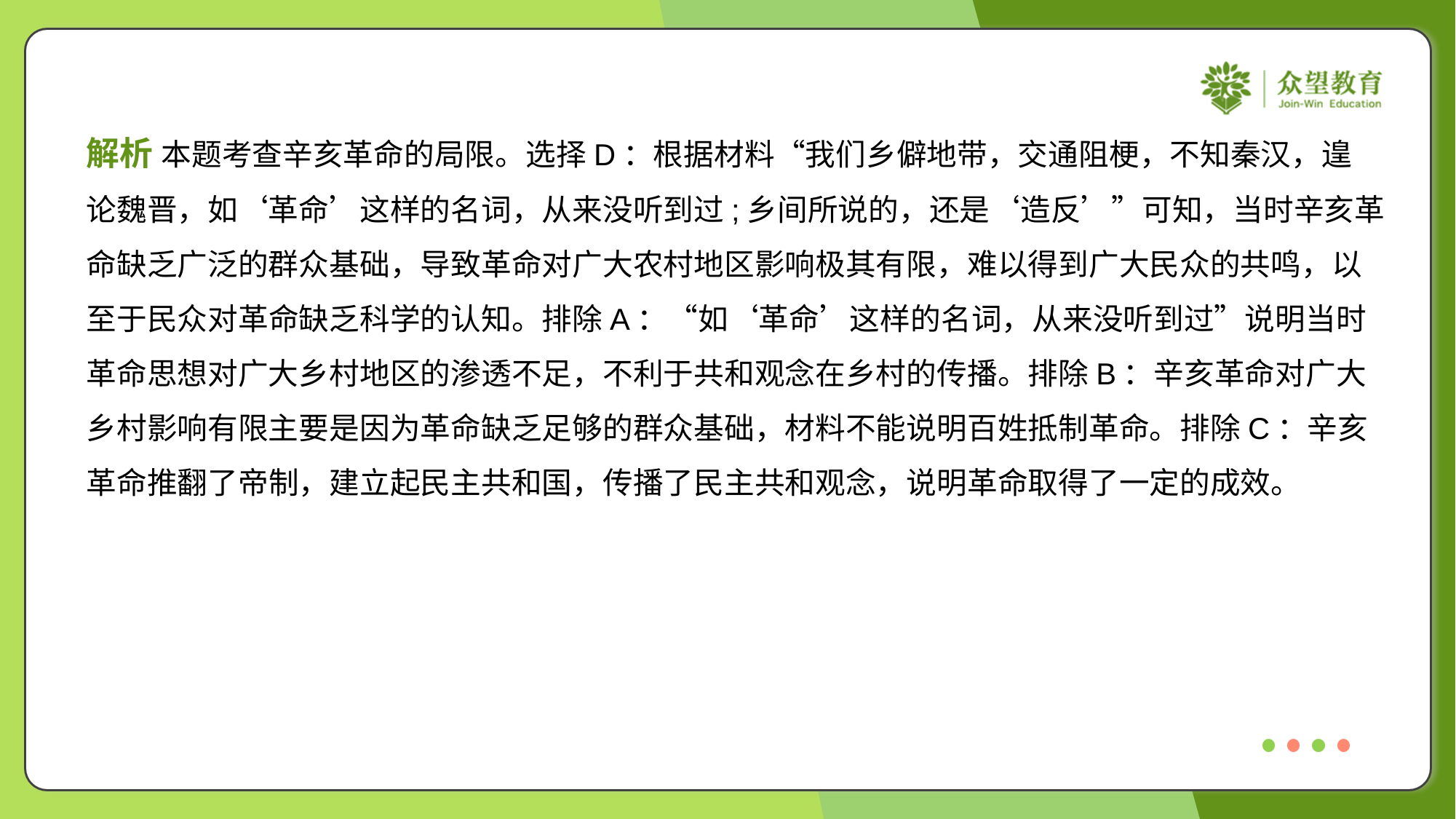

解析 本题考查辛亥革命的局限。选择D：根据材料“我们乡僻地带，交通阻梗，不知秦汉，遑
论魏晋，如‘革命’这样的名词，从来没听到过;乡间所说的，还是‘造反’”可知，当时辛亥革
命缺乏广泛的群众基础，导致革命对广大农村地区影响极其有限，难以得到广大民众的共鸣，以
至于民众对革命缺乏科学的认知。排除A：“如‘革命’这样的名词，从来没听到过”说明当时
革命思想对广大乡村地区的渗透不足，不利于共和观念在乡村的传播。排除B：辛亥革命对广大
乡村影响有限主要是因为革命缺乏足够的群众基础，材料不能说明百姓抵制革命。排除C：辛亥
革命推翻了帝制，建立起民主共和国，传播了民主共和观念，说明革命取得了一定的成效。